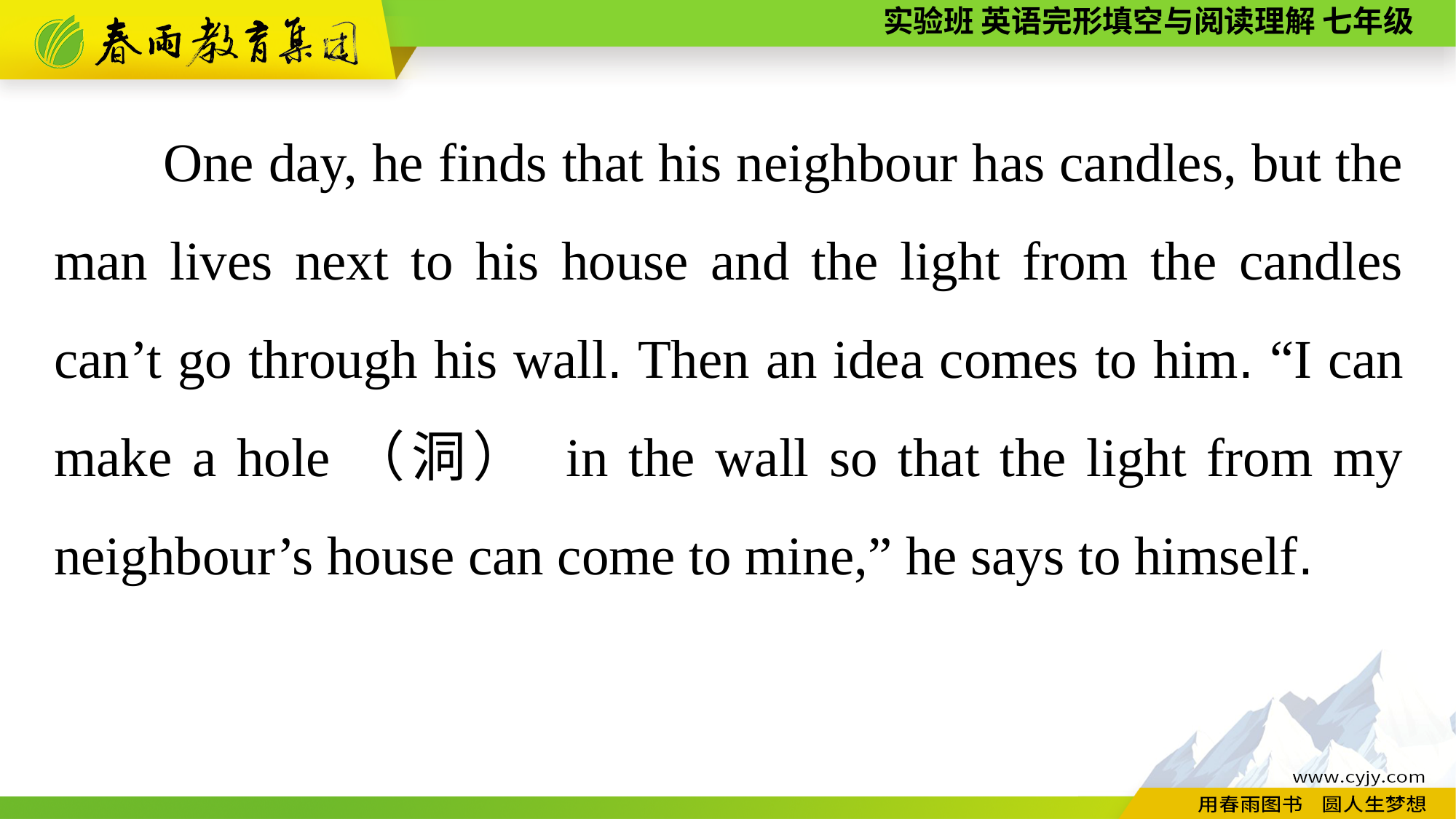

One day, he finds that his neighbour has candles, but the man lives next to his house and the light from the candles can’t go through his wall. Then an idea comes to him. “I can make a hole（洞） in the wall so that the light from my neighbour’s house can come to mine,” he says to himself.